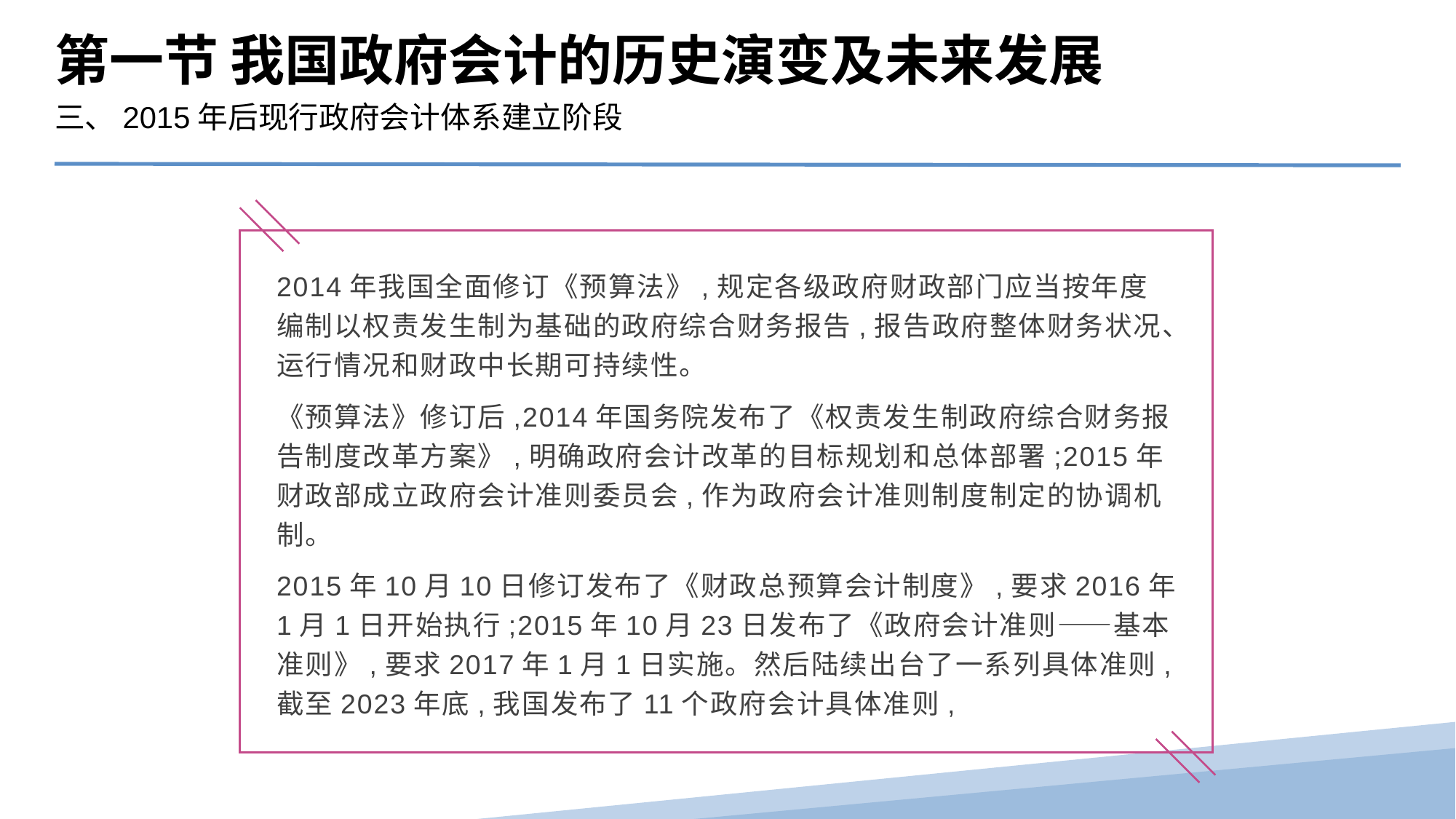

第一节 我国政府会计的历史演变及未来发展
三、2015年后现行政府会计体系建立阶段

2014年我国全面修订《预算法》,规定各级政府财政部门应当按年度编制以权责发生制为基础的政府综合财务报告,报告政府整体财务状况、运行情况和财政中长期可持续性。
《预算法》修订后,2014年国务院发布了《权责发生制政府综合财务报告制度改革方案》,明确政府会计改革的目标规划和总体部署;2015年财政部成立政府会计准则委员会,作为政府会计准则制度制定的协调机制。
2015年10月10日修订发布了《财政总预算会计制度》,要求2016年1月1日开始执行;2015年10月23日发布了《政府会计准则——基本准则》,要求2017年1月1日实施。然后陆续出台了一系列具体准则,截至2023年底,我国发布了11个政府会计具体准则,